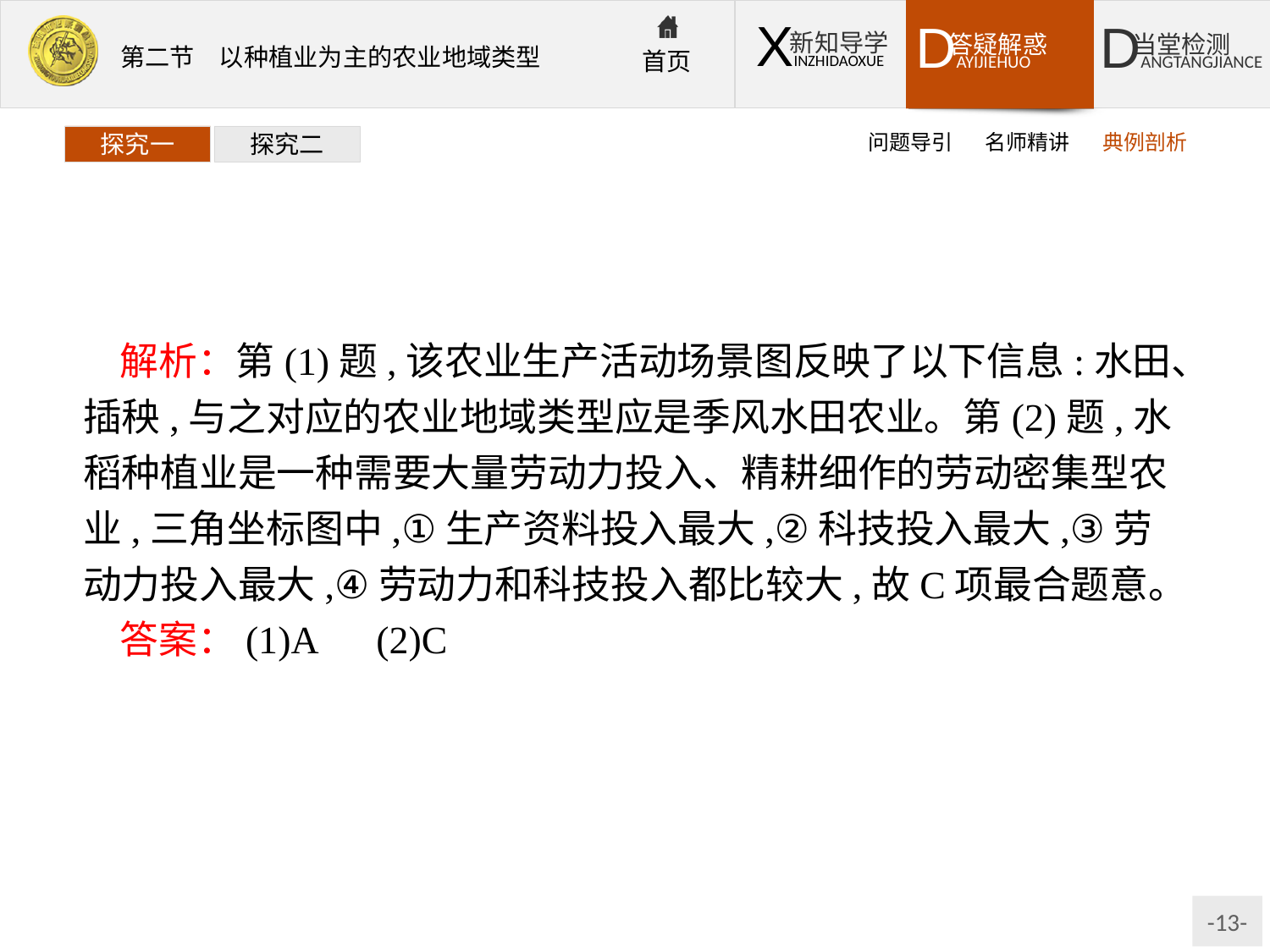

问题导引
名师精讲
典例剖析
探究一
探究二
解析：第(1)题,该农业生产活动场景图反映了以下信息:水田、插秧,与之对应的农业地域类型应是季风水田农业。第(2)题,水稻种植业是一种需要大量劳动力投入、精耕细作的劳动密集型农业,三角坐标图中,①生产资料投入最大,②科技投入最大,③劳动力投入最大,④劳动力和科技投入都比较大,故C项最合题意。
答案：(1)A　(2)C